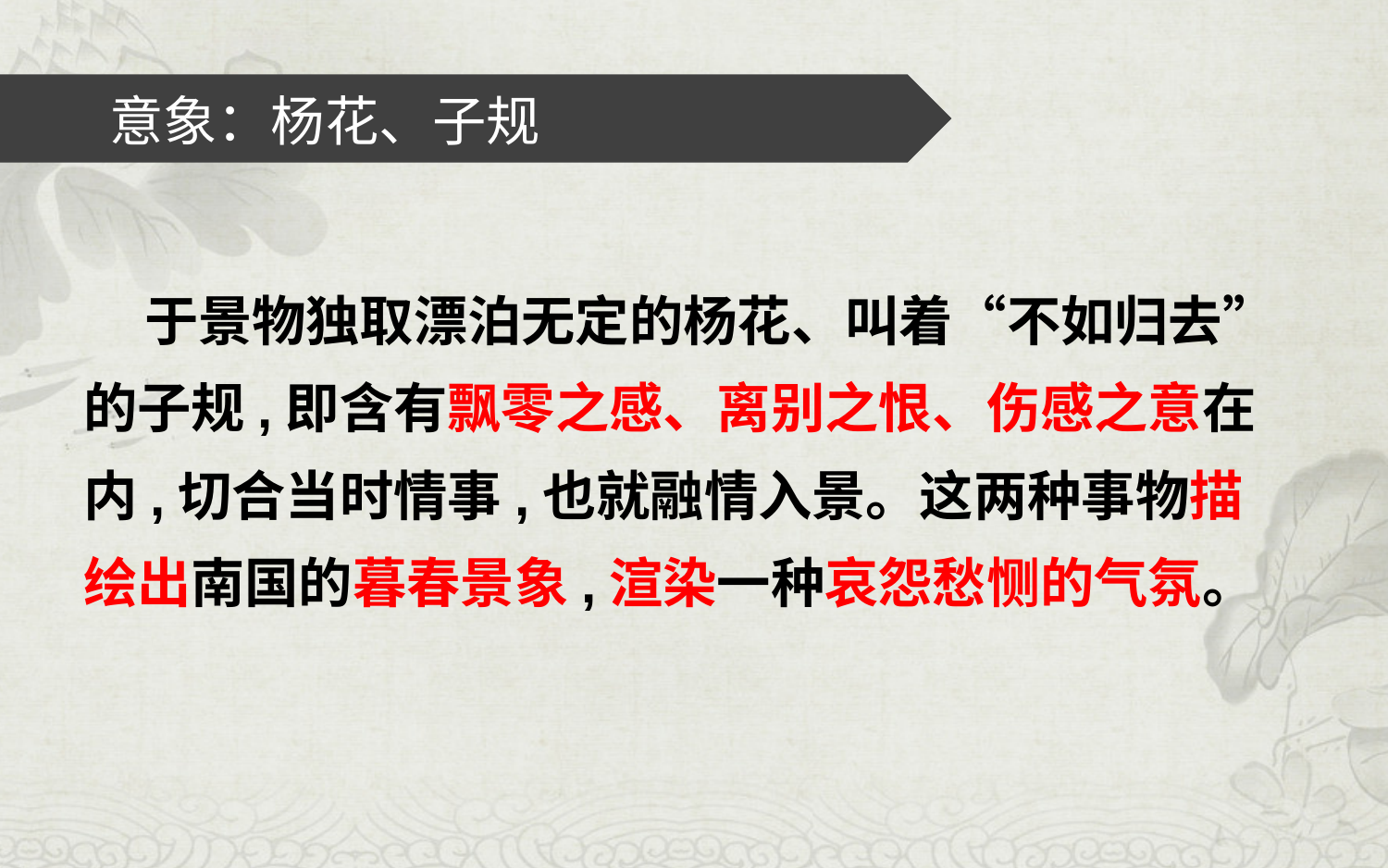

意象：杨花、子规
    于景物独取漂泊无定的杨花、叫着“不如归去”的子规,即含有飘零之感、离别之恨、伤感之意在内,切合当时情事,也就融情入景。这两种事物描绘出南国的暮春景象,渲染一种哀怨愁恻的气氛。